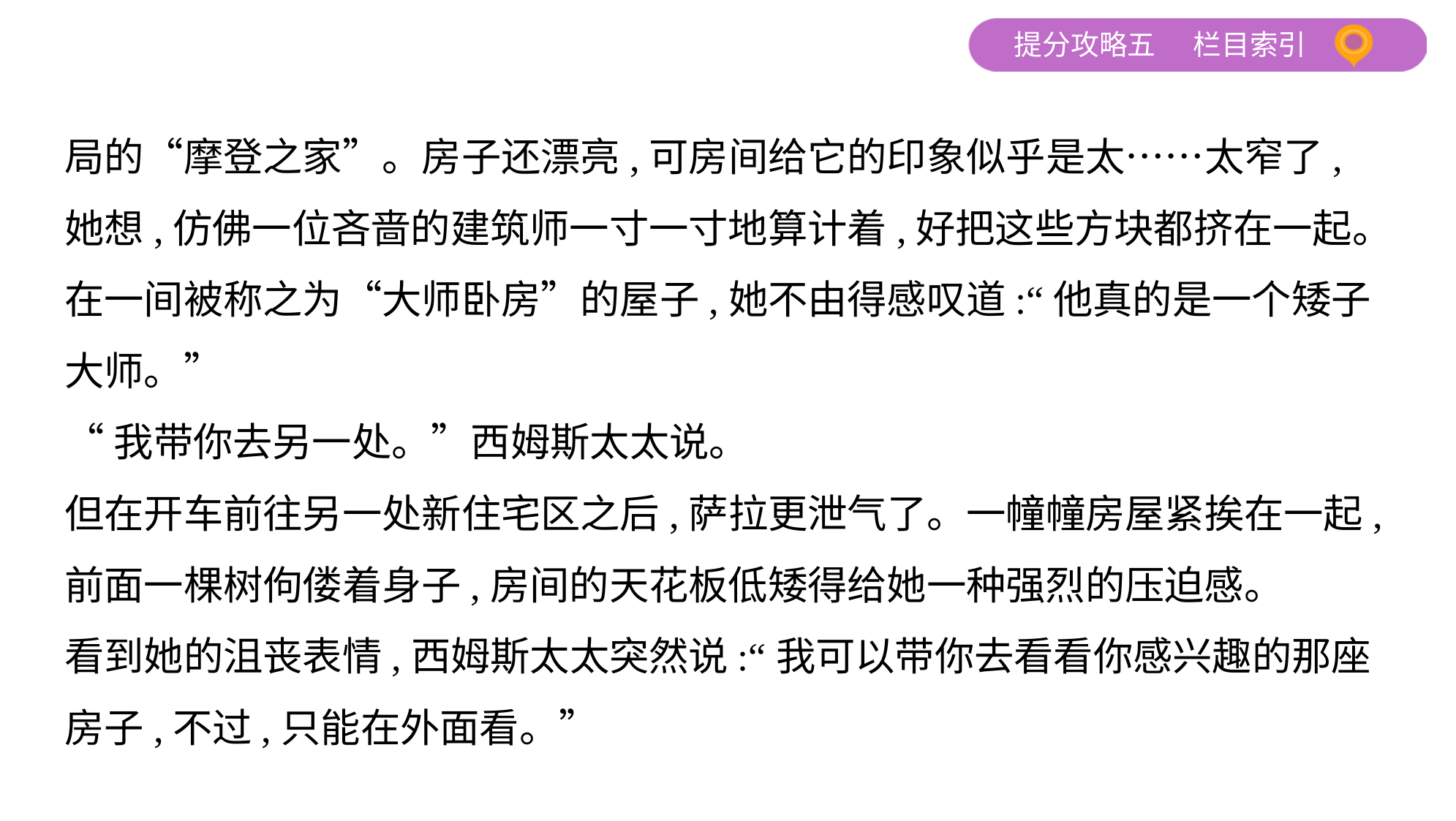

局的“摩登之家”。房子还漂亮,可房间给它的印象似乎是太……太窄了,
她想,仿佛一位吝啬的建筑师一寸一寸地算计着,好把这些方块都挤在一起。
在一间被称之为“大师卧房”的屋子,她不由得感叹道:“他真的是一个矮子
大师。”
“我带你去另一处。”西姆斯太太说。
但在开车前往另一处新住宅区之后,萨拉更泄气了。一幢幢房屋紧挨在一起,
前面一棵树佝偻着身子,房间的天花板低矮得给她一种强烈的压迫感。
看到她的沮丧表情,西姆斯太太突然说:“我可以带你去看看你感兴趣的那座
房子,不过,只能在外面看。”